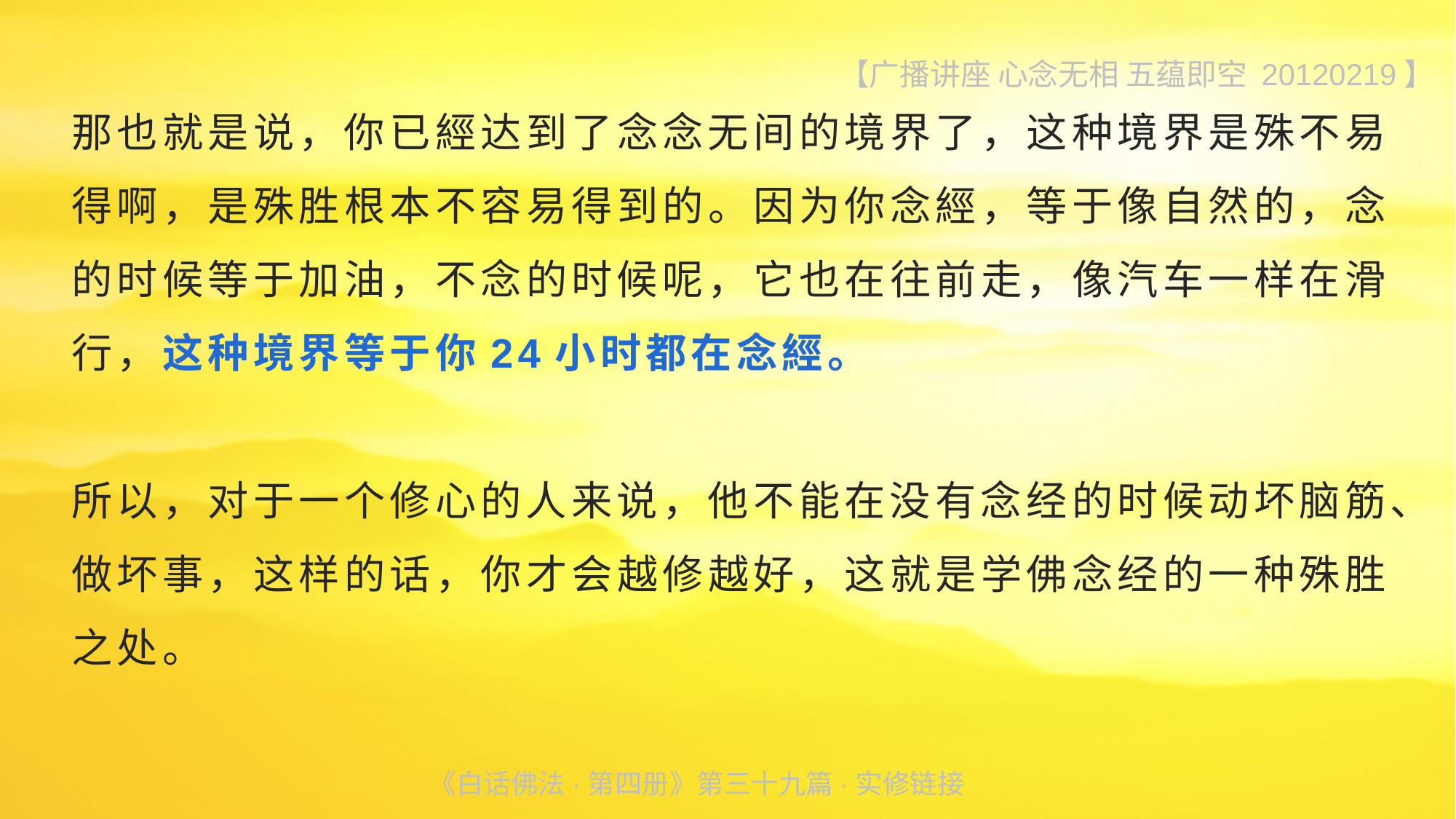

【广播讲座 心念无相 五蕴即空 20120219】
那也就是说，你已經达到了念念无间的境界了，这种境界是殊不易得啊，是殊胜根本不容易得到的。因为你念經，等于像自然的，念的时候等于加油，不念的时候呢，它也在往前走，像汽车一样在滑行，这种境界等于你24小时都在念經。

所以，对于一个修心的人来说，他不能在没有念经的时候动坏脑筋、做坏事，这样的话，你才会越修越好，这就是学佛念经的一种殊胜之处。

《白话佛法·第四册》第三十九篇·实修链接